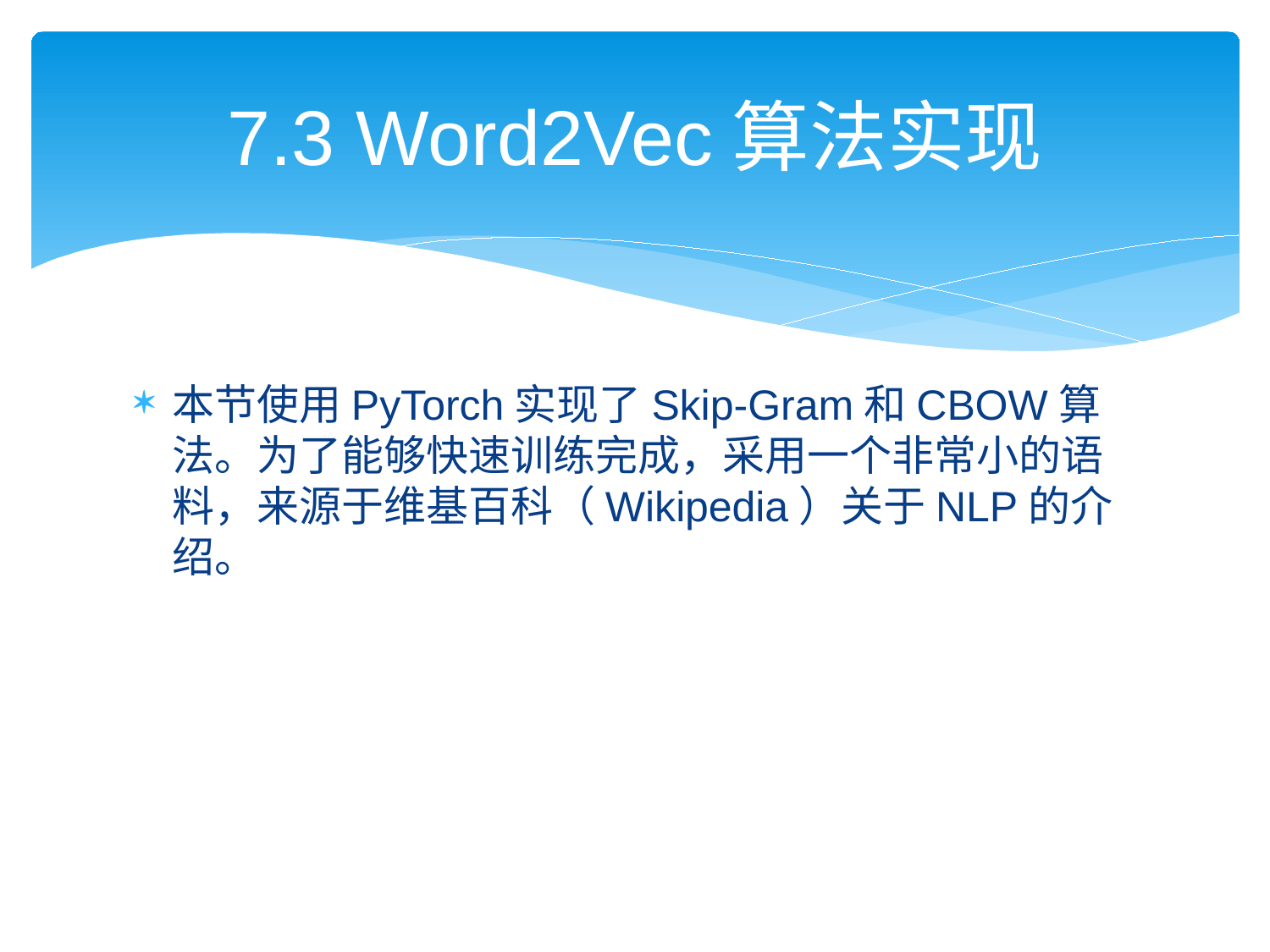

# 7.3 Word2Vec算法实现
本节使用PyTorch实现了Skip-Gram和CBOW算法。为了能够快速训练完成，采用一个非常小的语料，来源于维基百科（Wikipedia）关于NLP的介绍。